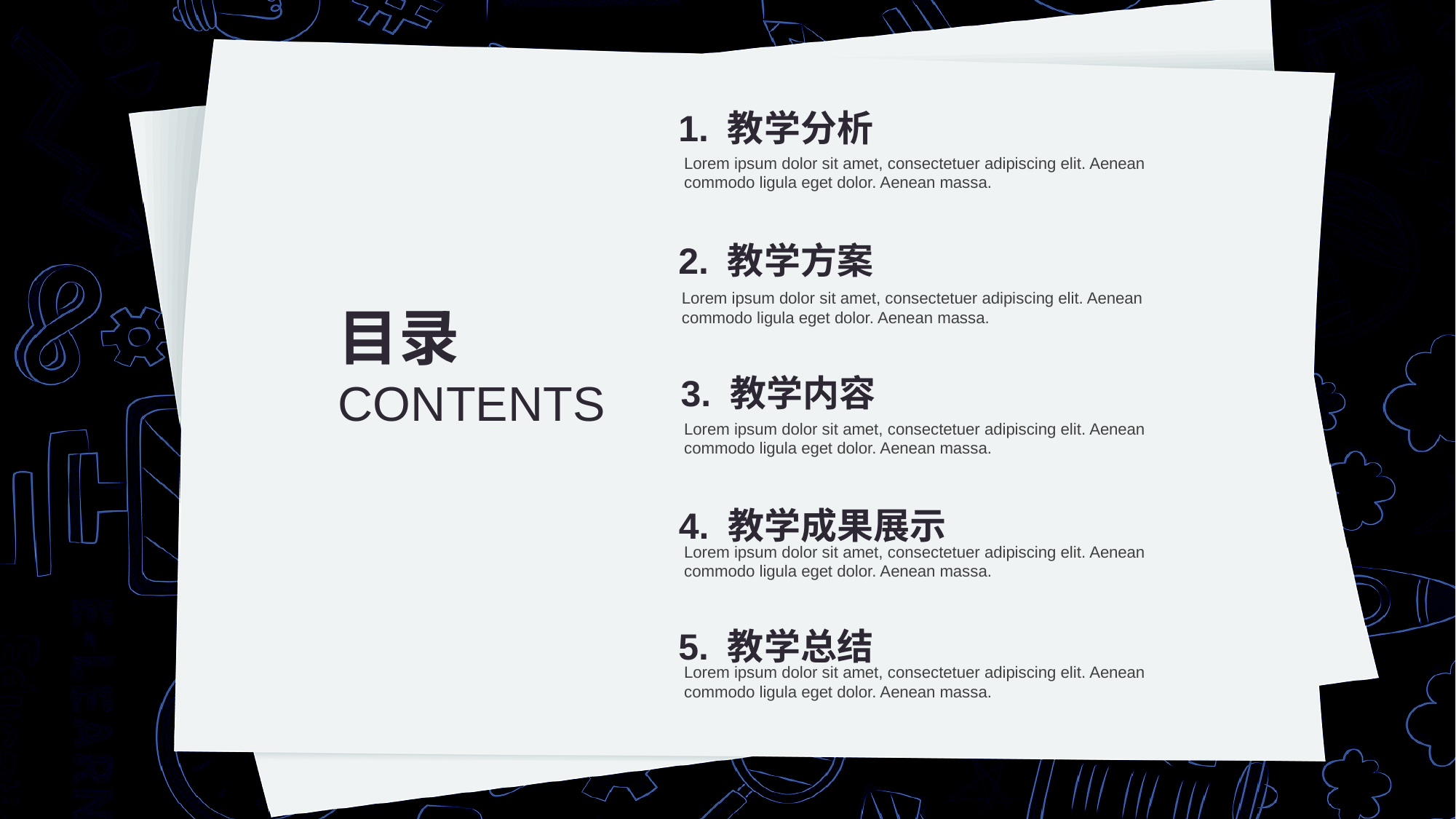

1. 教学分析
Lorem ipsum dolor sit amet, consectetuer adipiscing elit. Aenean commodo ligula eget dolor. Aenean massa.
2. 教学方案
Lorem ipsum dolor sit amet, consectetuer adipiscing elit. Aenean commodo ligula eget dolor. Aenean massa.
目录
CONTENTS
3. 教学内容
Lorem ipsum dolor sit amet, consectetuer adipiscing elit. Aenean commodo ligula eget dolor. Aenean massa.
4. 教学成果展示
Lorem ipsum dolor sit amet, consectetuer adipiscing elit. Aenean commodo ligula eget dolor. Aenean massa.
5. 教学总结
Lorem ipsum dolor sit amet, consectetuer adipiscing elit. Aenean commodo ligula eget dolor. Aenean massa.